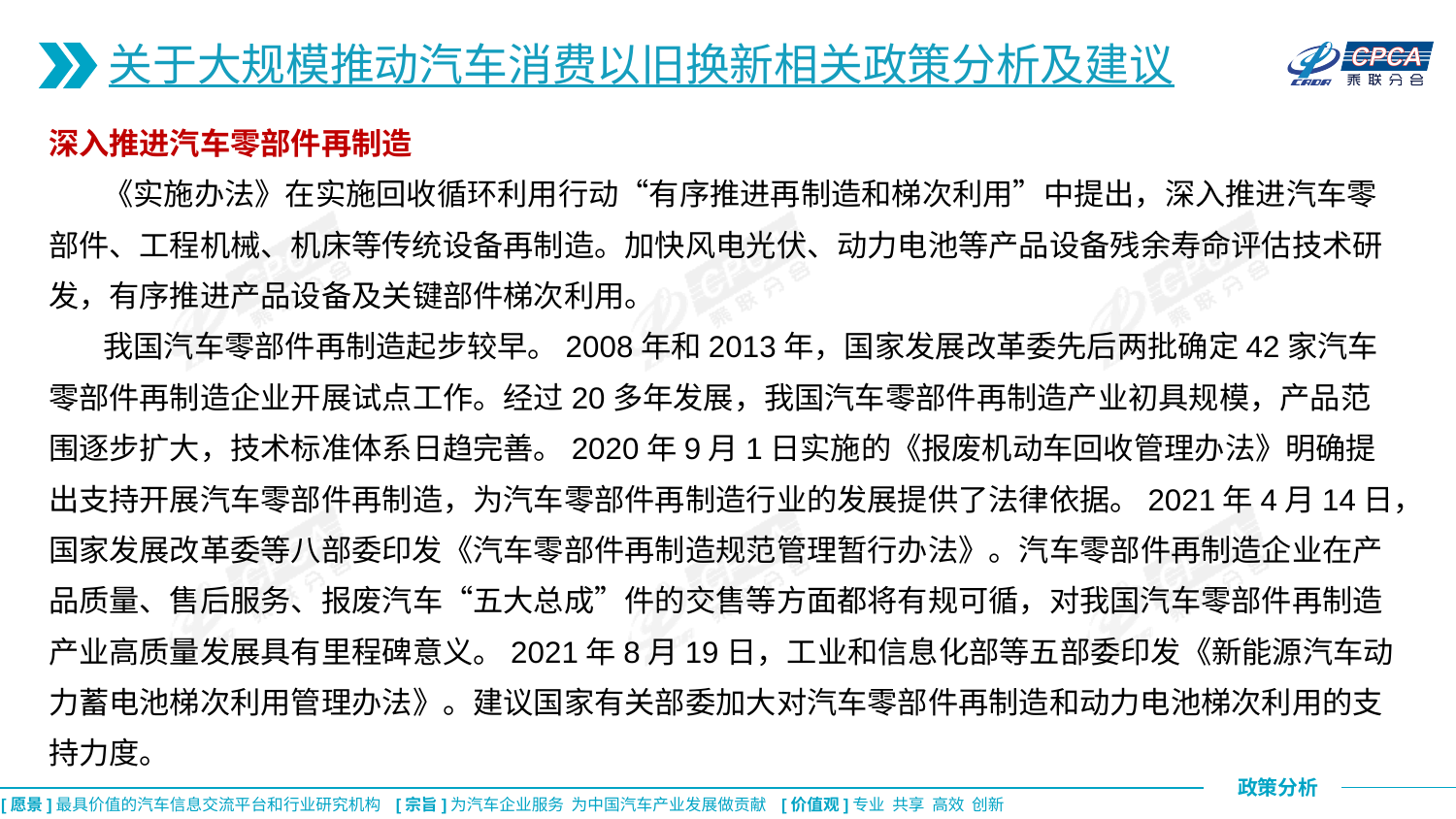

关于大规模推动汽车消费以旧换新相关政策分析及建议
深入推进汽车零部件再制造
       《实施办法》在实施回收循环利用行动“有序推进再制造和梯次利用”中提出，深入推进汽车零部件、工程机械、机床等传统设备再制造。加快风电光伏、动力电池等产品设备残余寿命评估技术研发，有序推进产品设备及关键部件梯次利用。
       我国汽车零部件再制造起步较早。2008年和2013年，国家发展改革委先后两批确定42家汽车零部件再制造企业开展试点工作。经过20多年发展，我国汽车零部件再制造产业初具规模，产品范围逐步扩大，技术标准体系日趋完善。2020年9月1日实施的《报废机动车回收管理办法》明确提出支持开展汽车零部件再制造，为汽车零部件再制造行业的发展提供了法律依据。2021年4月14日，国家发展改革委等八部委印发《汽车零部件再制造规范管理暂行办法》。汽车零部件再制造企业在产品质量、售后服务、报废汽车“五大总成”件的交售等方面都将有规可循，对我国汽车零部件再制造产业高质量发展具有里程碑意义。2021年8月19日，工业和信息化部等五部委印发《新能源汽车动力蓄电池梯次利用管理办法》。建议国家有关部委加大对汽车零部件再制造和动力电池梯次利用的支持力度。